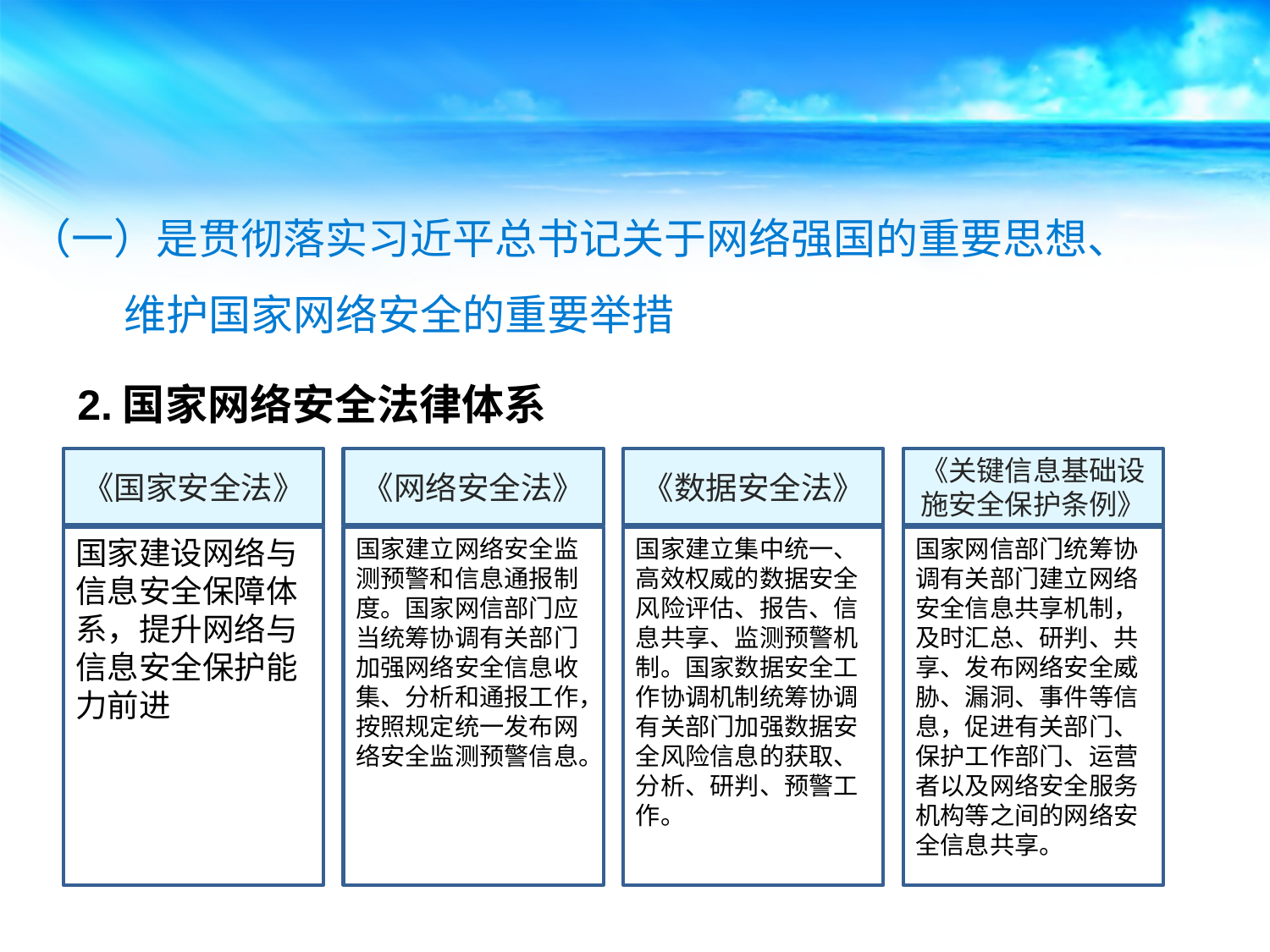

（一）是贯彻落实习近平总书记关于网络强国的重要思想、
          维护国家网络安全的重要举措
2.国家网络安全法律体系
《国家安全法》
《网络安全法》
《数据安全法》
《关键信息基础设施安全保护条例》
国家建设网络与信息安全保障体系，提升网络与信息安全保护能力前进
国家建立网络安全监测预警和信息通报制度。国家网信部门应当统筹协调有关部门加强网络安全信息收集、分析和通报工作，按照规定统一发布网络安全监测预警信息。
国家建立集中统一、高效权威的数据安全风险评估、报告、信息共享、监测预警机制。国家数据安全工作协调机制统筹协调有关部门加强数据安全风险信息的获取、分析、研判、预警工作。
国家网信部门统筹协调有关部门建立网络安全信息共享机制，及时汇总、研判、共享、发布网络安全威胁、漏洞、事件等信息，促进有关部门、保护工作部门、运营者以及网络安全服务机构等之间的网络安全信息共享。